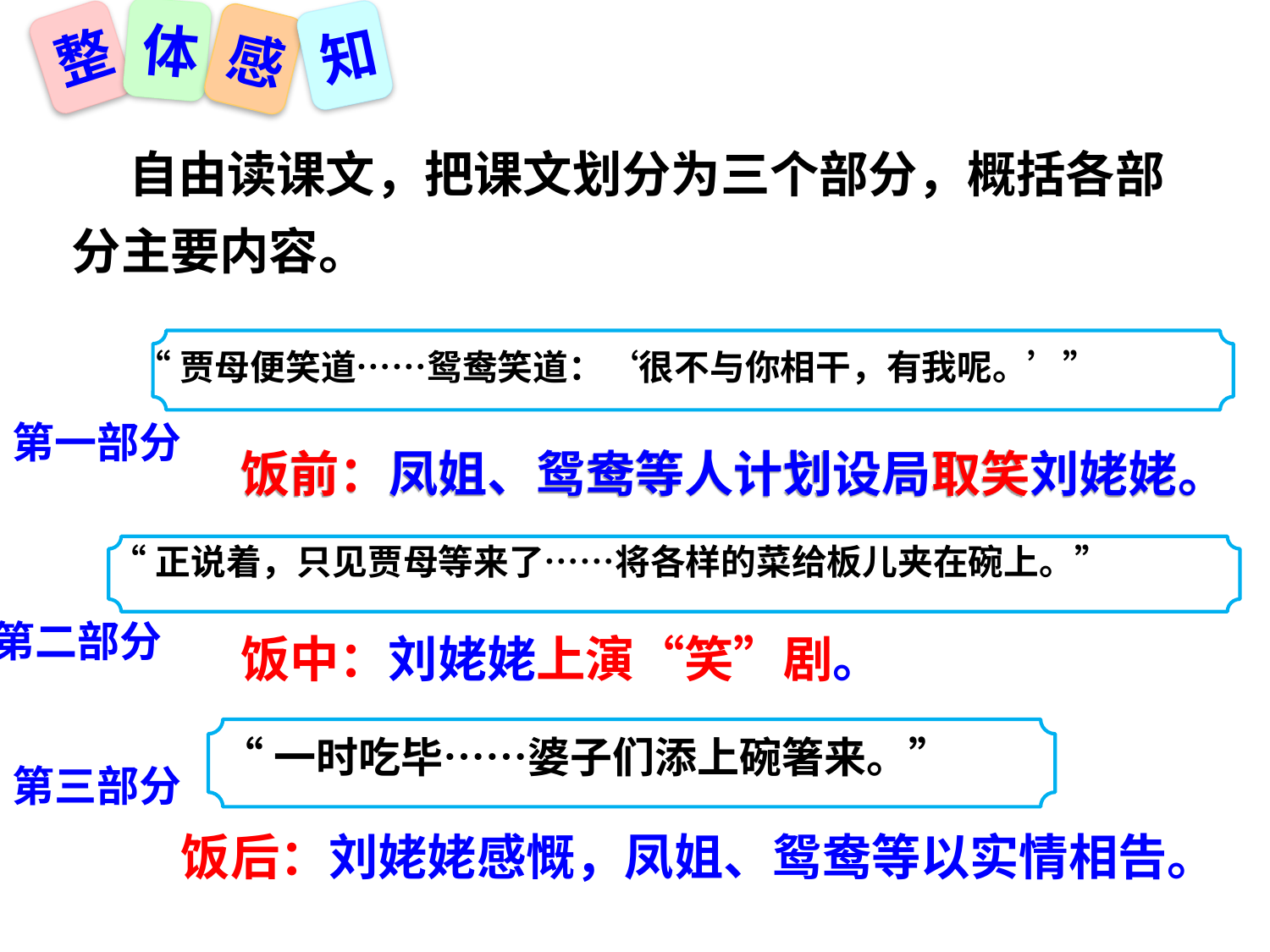

体
知
整
感
    自由读课文，把课文划分为三个部分，概括各部分主要内容。

   “贾母便笑道……鸳鸯笑道：‘很不与你相干，有我呢。’”

第一部分

饭前：凤姐、鸳鸯等人计划设局取笑刘姥姥。

“正说着，只见贾母等来了……将各样的菜给板儿夹在碗上。”

第二部分
饭中：刘姥姥上演“笑”剧。

“一时吃毕……婆子们添上碗箸来。”

第三部分
饭后：刘姥姥感慨，凤姐、鸳鸯等以实情相告。